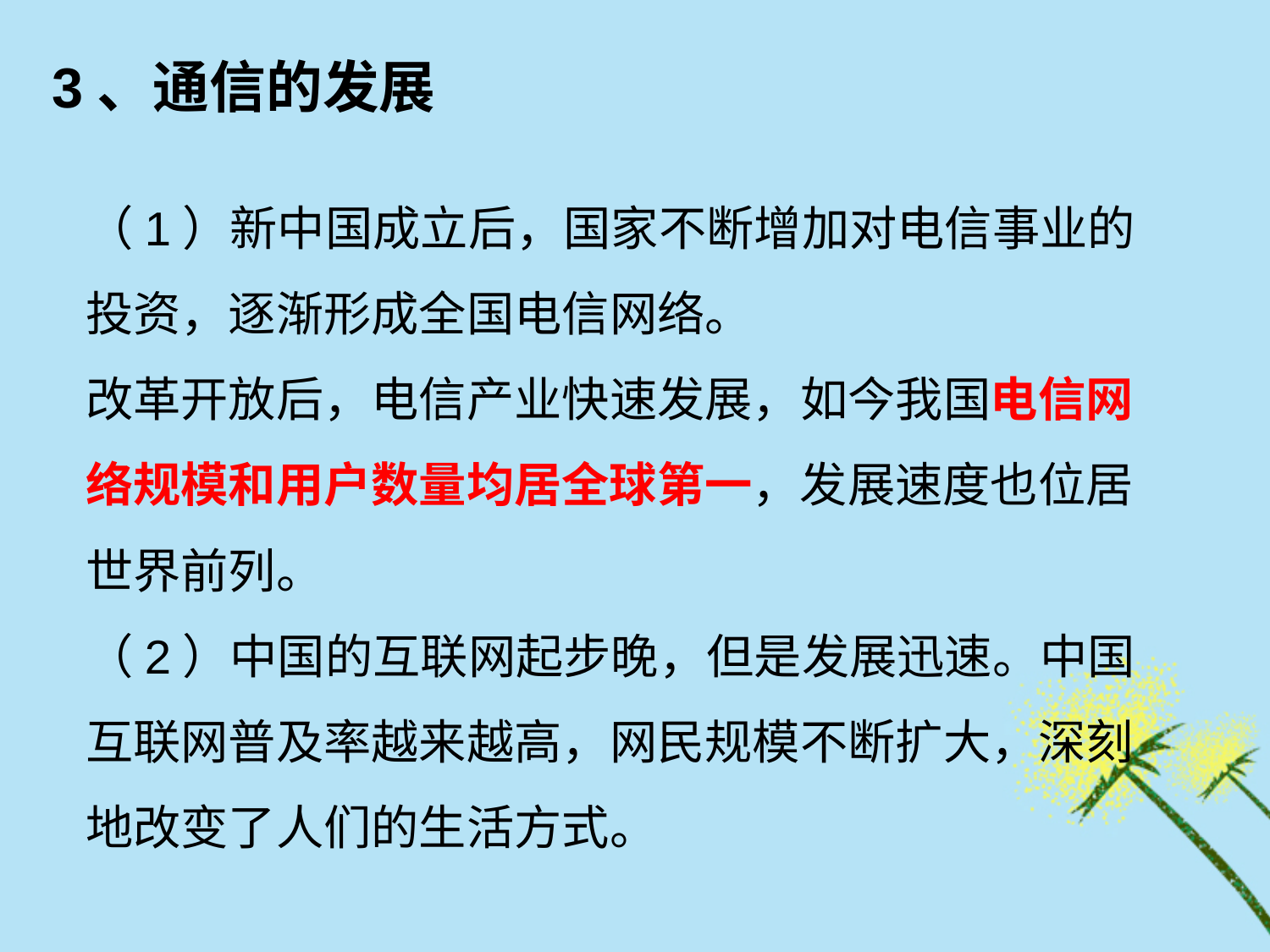

3、通信的发展
（1）新中国成立后，国家不断增加对电信事业的投资，逐渐形成全国电信网络。
改革开放后，电信产业快速发展，如今我国电信网络规模和用户数量均居全球第一，发展速度也位居世界前列。
（2）中国的互联网起步晚，但是发展迅速。中国互联网普及率越来越高，网民规模不断扩大，深刻地改变了人们的生活方式。